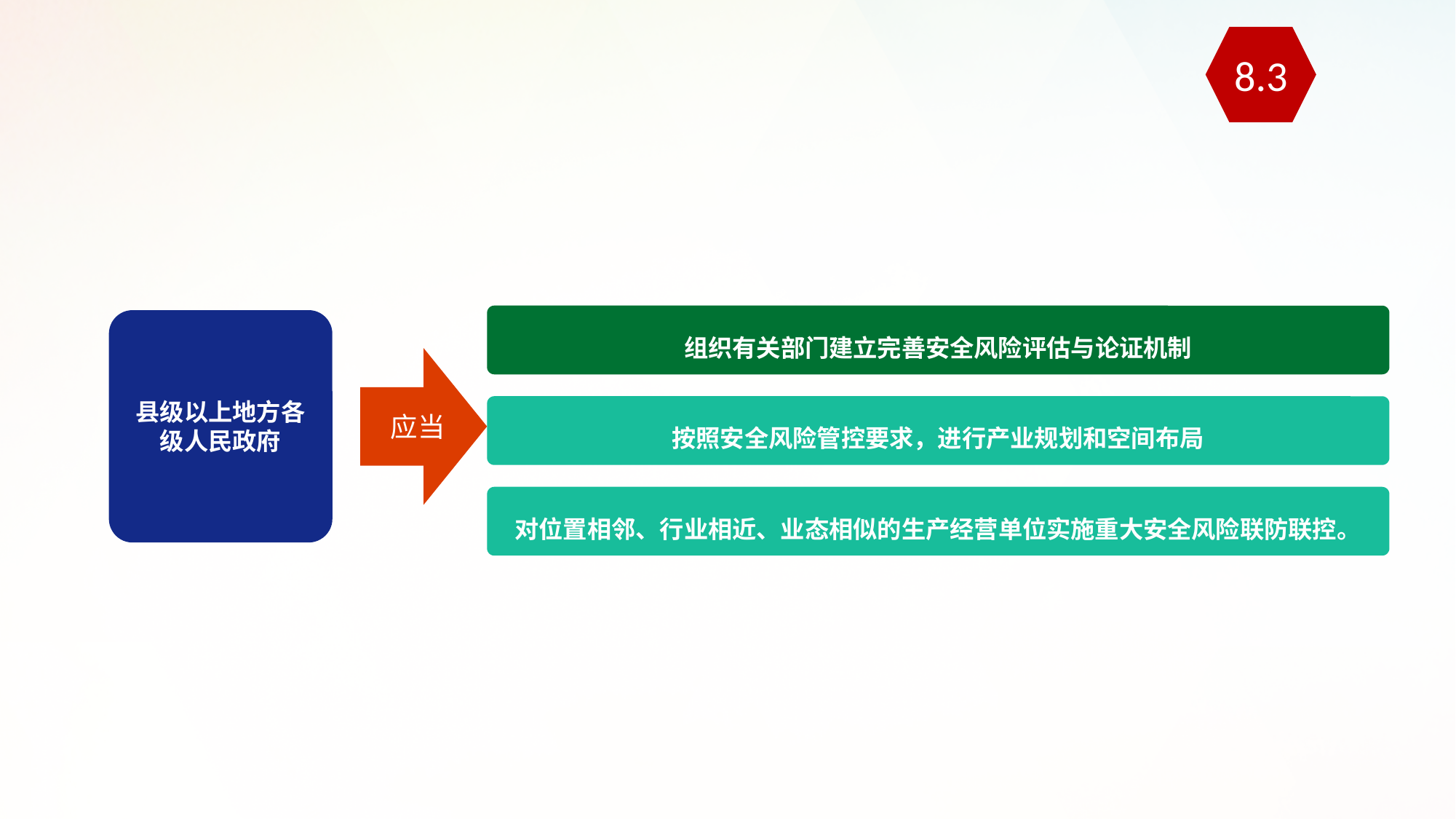

8.3
组织有关部门建立完善安全风险评估与论证机制
县级以上地方各级人民政府

按照安全风险管控要求，进行产业规划和空间布局
应当
对位置相邻、行业相近、业态相似的生产经营单位实施重大安全风险联防联控。